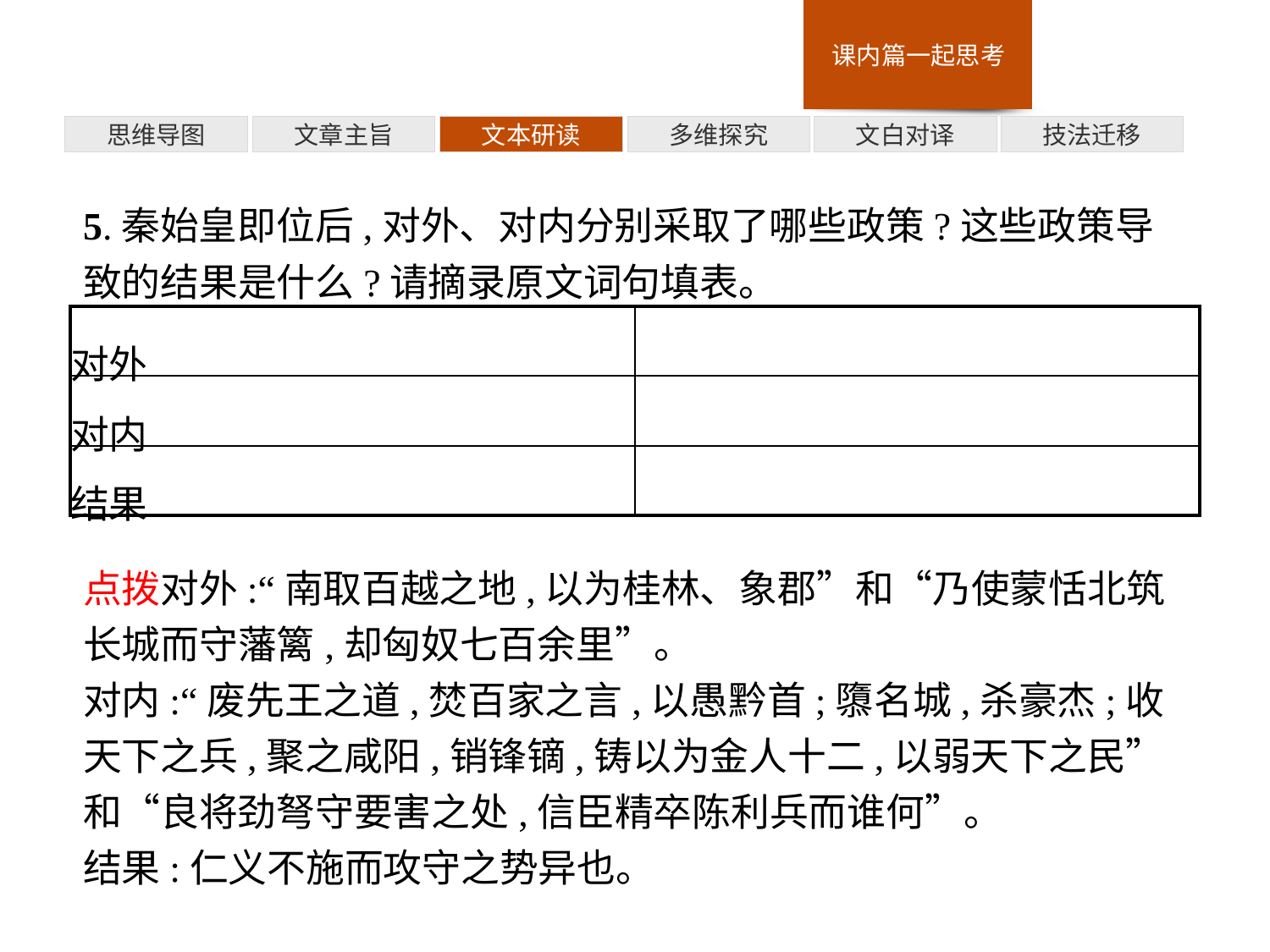

多维探究
思维导图
文章主旨
文本研读
文白对译
技法迁移
5.秦始皇即位后,对外、对内分别采取了哪些政策?这些政策导致的结果是什么?请摘录原文词句填表。

点拨对外:“南取百越之地,以为桂林、象郡”和“乃使蒙恬北筑长城而守藩篱,却匈奴七百余里”。
对内:“废先王之道,焚百家之言,以愚黔首;隳名城,杀豪杰;收天下之兵,聚之咸阳,销锋镝,铸以为金人十二,以弱天下之民”和“良将劲弩守要害之处,信臣精卒陈利兵而谁何”。
结果:仁义不施而攻守之势异也。
| 对外 |  |
| --- | --- |
| 对内 |  |
| 结果 |  |